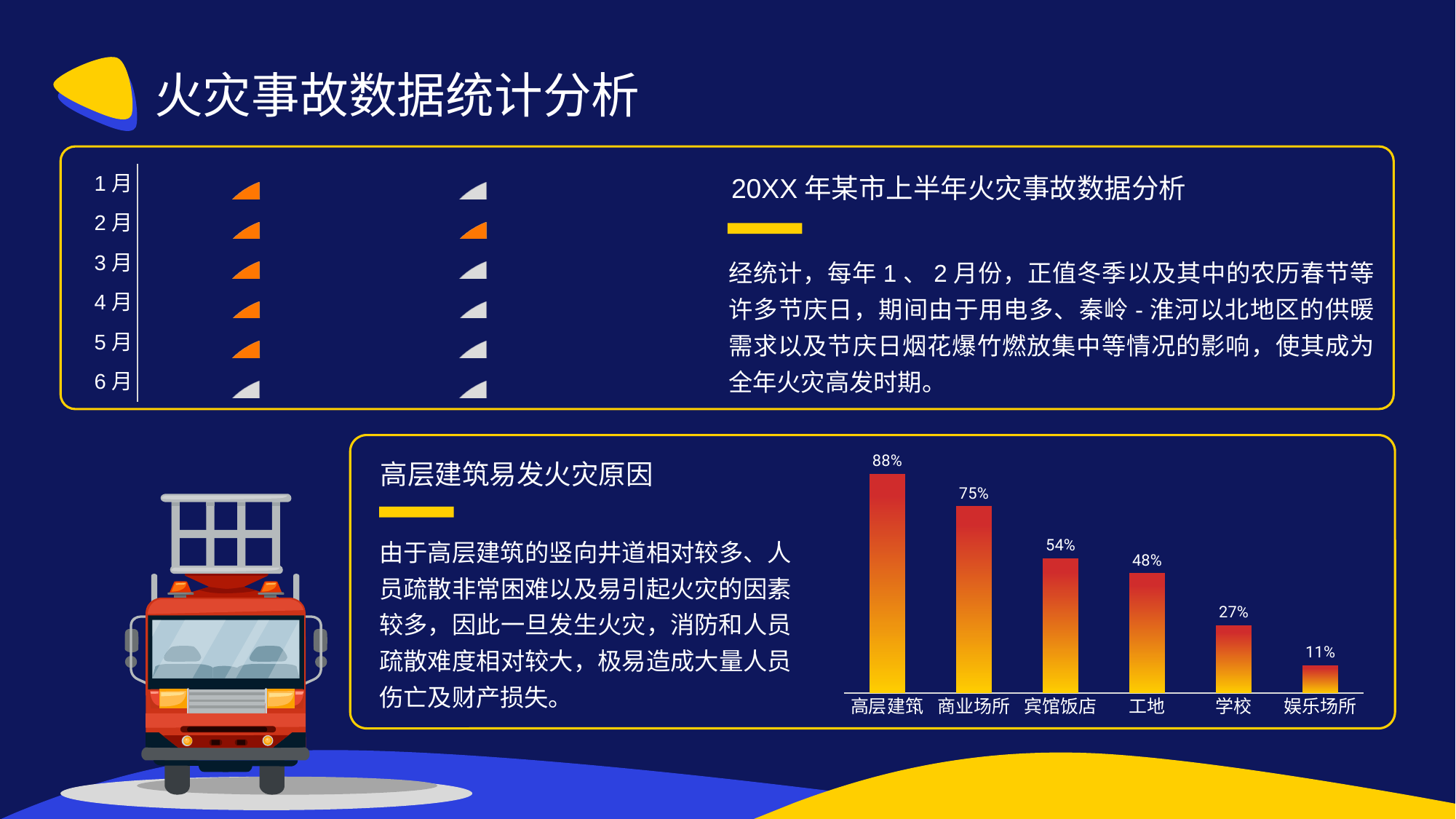

火灾事故数据统计分析

### Chart

| Category |  | 数量（起） |
|---|---|---|
|  | 900.0 | 340.0 |
|  | 900.0 | 790.0 |
|  | 900.0 | 500.0 |
|  | 900.0 | 410.0 |
|  | 900.0 | 367.0 |
|  | 900.0 | 130.0 |
20XX年某市上半年火灾事故数据分析

经统计，每年1、2月份，正值冬季以及其中的农历春节等许多节庆日，期间由于用电多、秦岭-淮河以北地区的供暖需求以及节庆日烟花爆竹燃放集中等情况的影响，使其成为全年火灾高发时期。

### Chart

| Category |  |
|---|---|
| 高层建筑 | 0.88 |
| 商业场所 | 0.75 |
| 宾馆饭店 | 0.54 |
| 工地 | 0.48 |
| 学校 | 0.27 |
| 娱乐场所 | 0.11 |
高层建筑易发火灾原因

由于高层建筑的竖向井道相对较多、人员疏散非常困难以及易引起火灾的因素较多，因此一旦发生火灾，消防和人员疏散难度相对较大，极易造成大量人员伤亡及财产损失。